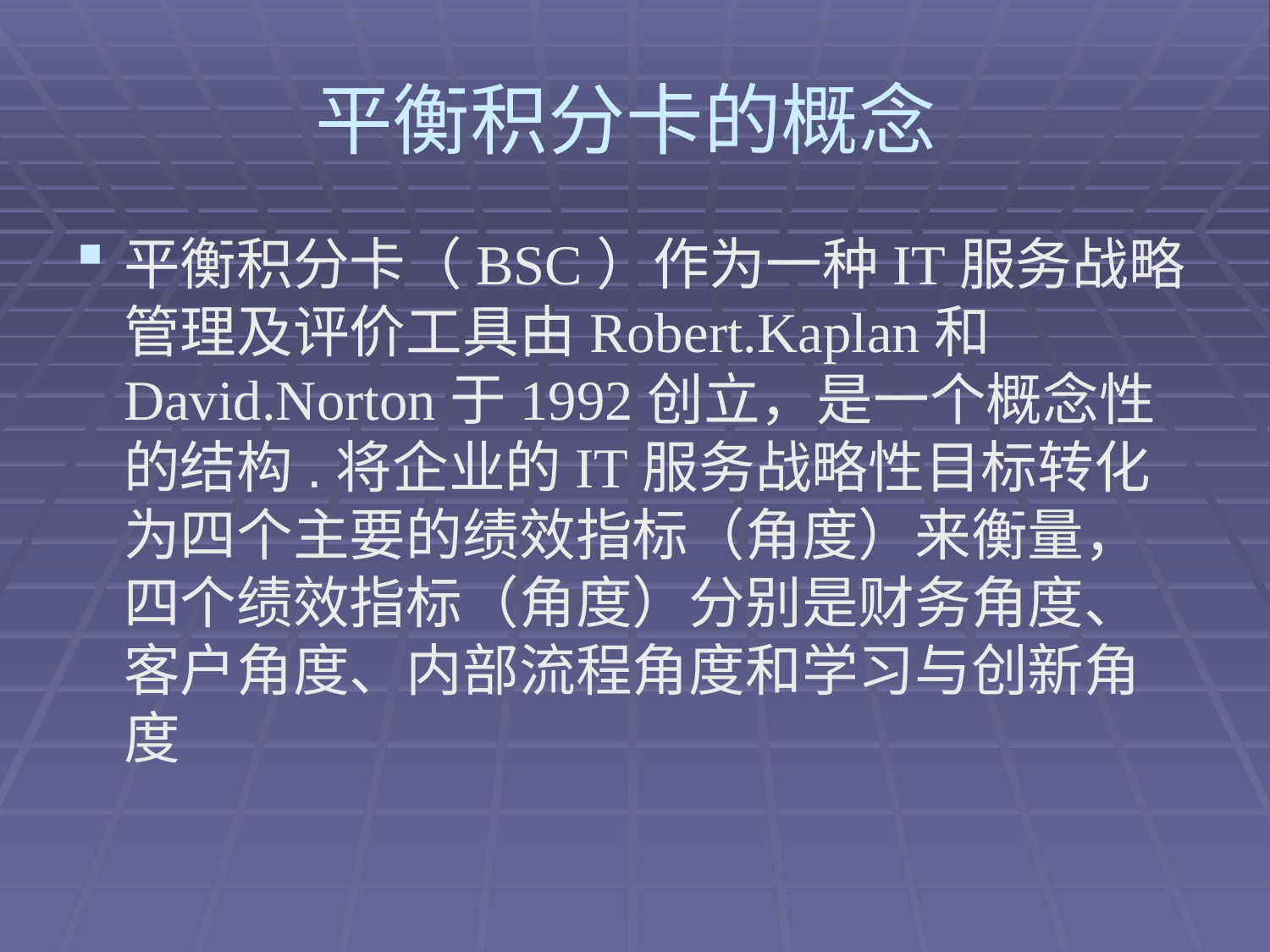

# 平衡积分卡的概念
平衡积分卡（BSC）作为一种IT服务战略管理及评价工具由Robert.Kaplan和David.Norton于1992创立，是一个概念性的结构.将企业的IT服务战略性目标转化为四个主要的绩效指标（角度）来衡量，四个绩效指标（角度）分别是财务角度、客户角度、内部流程角度和学习与创新角度